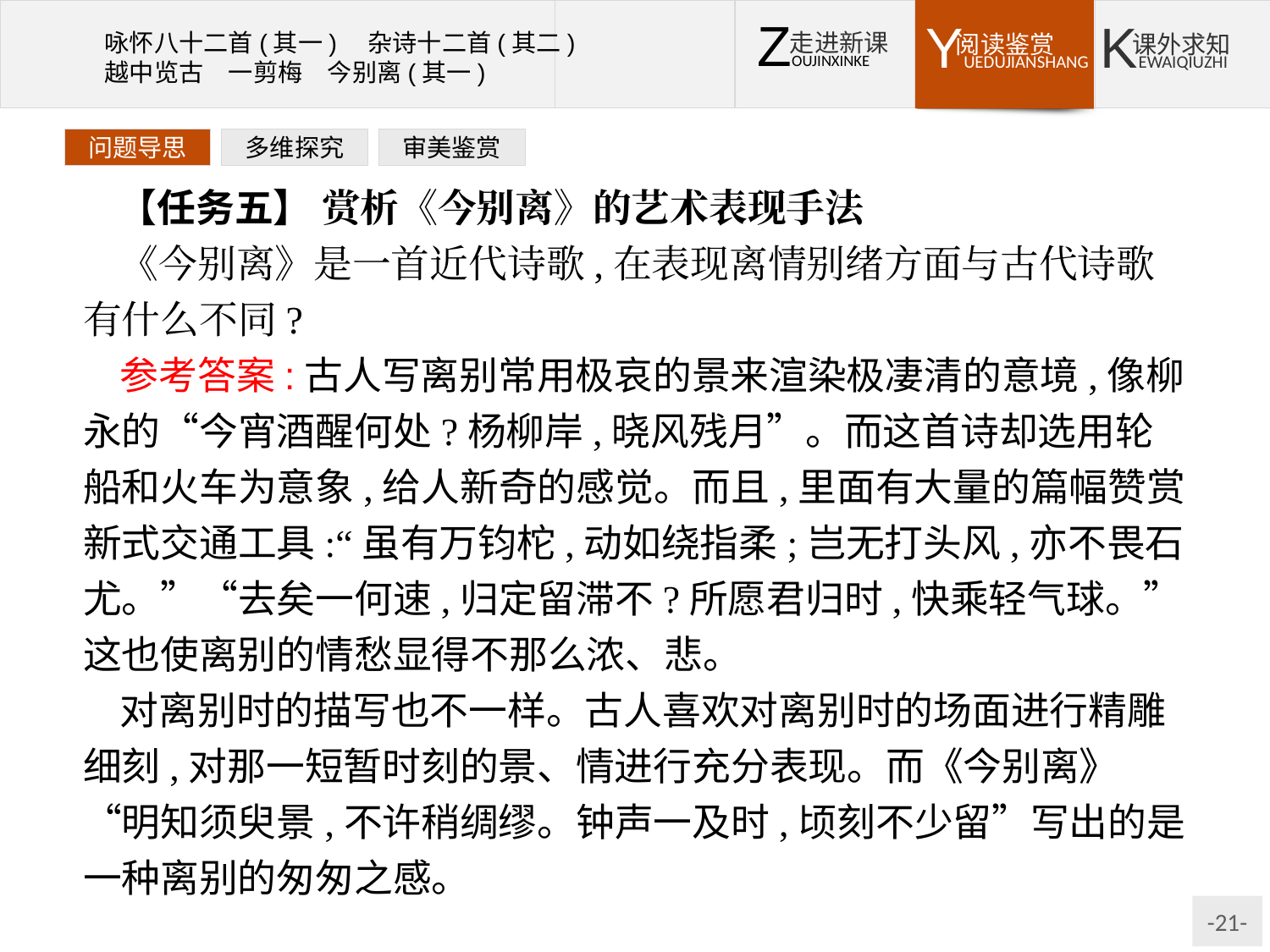

问题导思
多维探究
审美鉴赏
【任务五】 赏析《今别离》的艺术表现手法
《今别离》是一首近代诗歌,在表现离情别绪方面与古代诗歌有什么不同?
参考答案:古人写离别常用极哀的景来渲染极凄清的意境,像柳永的“今宵酒醒何处?杨柳岸,晓风残月”。而这首诗却选用轮船和火车为意象,给人新奇的感觉。而且,里面有大量的篇幅赞赏新式交通工具:“虽有万钧柁,动如绕指柔;岂无打头风,亦不畏石尤。”“去矣一何速,归定留滞不?所愿君归时,快乘轻气球。”这也使离别的情愁显得不那么浓、悲。
对离别时的描写也不一样。古人喜欢对离别时的场面进行精雕细刻,对那一短暂时刻的景、情进行充分表现。而《今别离》“明知须臾景,不许稍绸缪。钟声一及时,顷刻不少留”写出的是一种离别的匆匆之感。